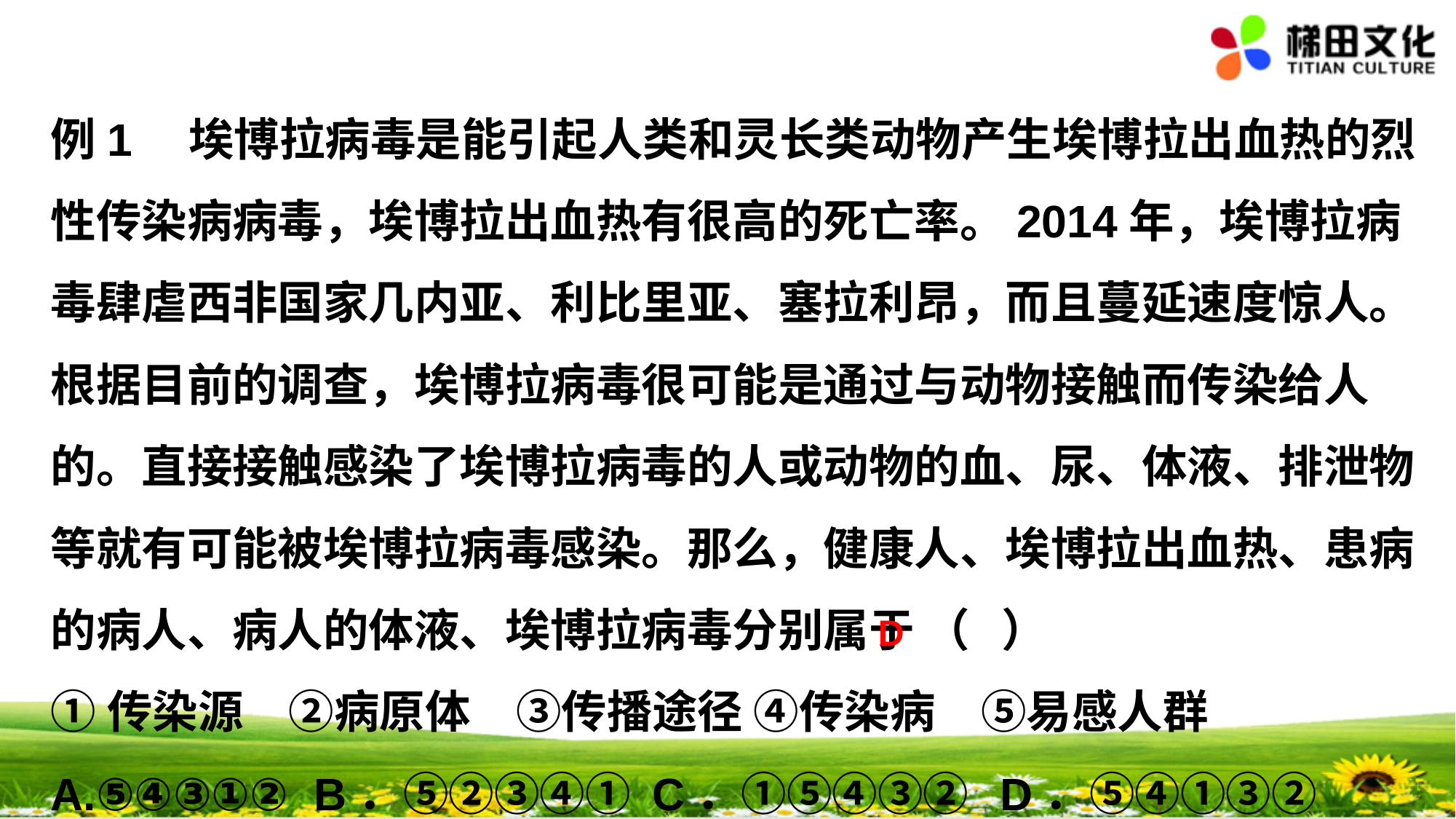

例1　埃博拉病毒是能引起人类和灵长类动物产生埃博拉出血热的烈性传染病病毒，埃博拉出血热有很高的死亡率。2014年，埃博拉病毒肆虐西非国家几内亚、利比里亚、塞拉利昂，而且蔓延速度惊人。根据目前的调查，埃博拉病毒很可能是通过与动物接触而传染给人的。直接接触感染了埃博拉病毒的人或动物的血、尿、体液、排泄物等就有可能被埃博拉病毒感染。那么，健康人、埃博拉出血热、患病的病人、病人的体液、埃博拉病毒分别属于 （   ）
①传染源　②病原体　③传播途径 ④传染病　⑤易感人群
A.⑤④③①②  B．⑤②③④① C．①⑤④③②  D．⑤④①③②
D